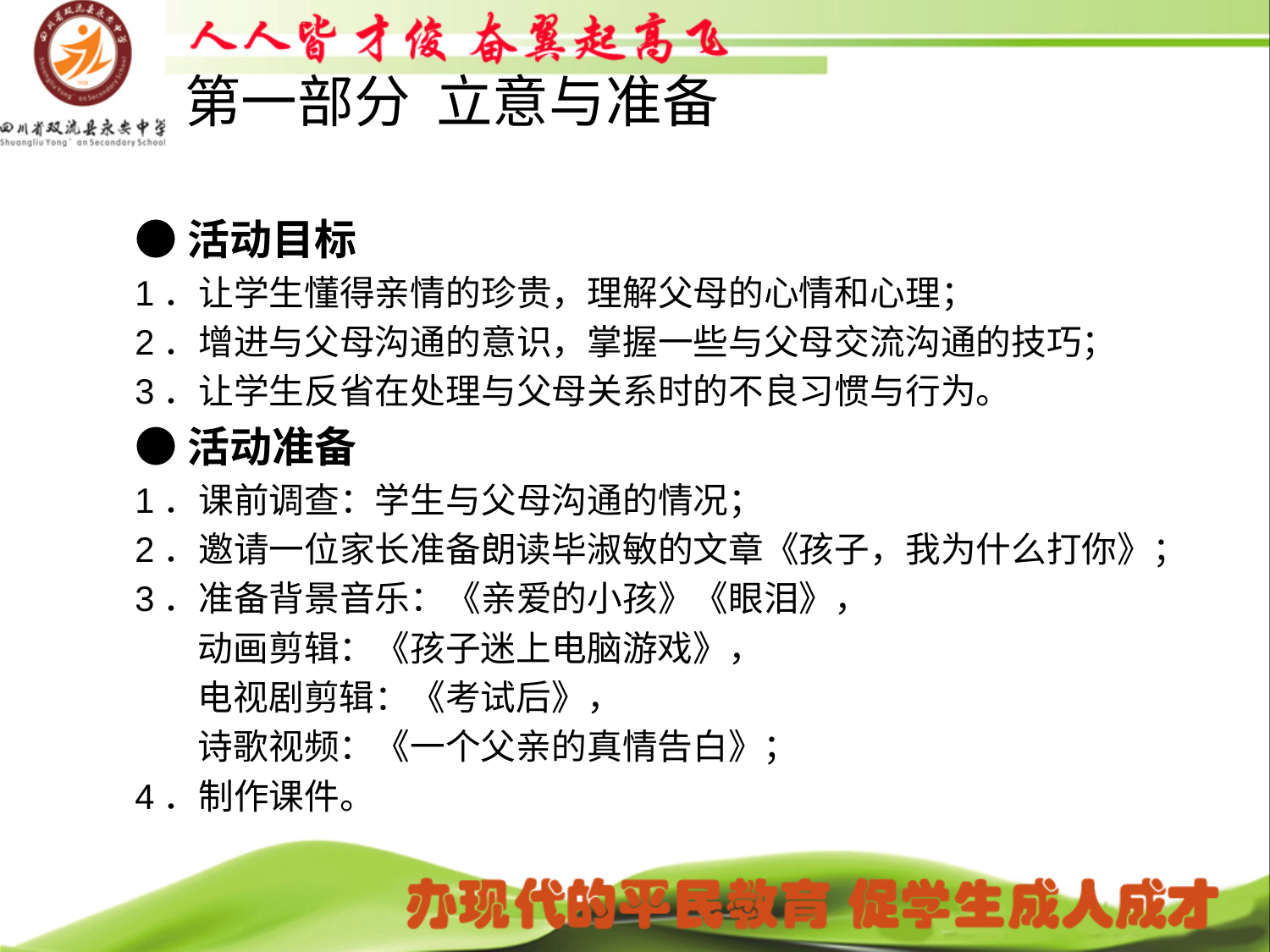

# 第一部分  立意与准备
●活动目标
1．让学生懂得亲情的珍贵，理解父母的心情和心理；
2．增进与父母沟通的意识，掌握一些与父母交流沟通的技巧；
3．让学生反省在处理与父母关系时的不良习惯与行为。
●活动准备
1．课前调查：学生与父母沟通的情况；
2．邀请一位家长准备朗读毕淑敏的文章《孩子，我为什么打你》；
3．准备背景音乐：《亲爱的小孩》《眼泪》，
       动画剪辑：《孩子迷上电脑游戏》，
       电视剧剪辑：《考试后》，
       诗歌视频：《一个父亲的真情告白》；
4．制作课件。